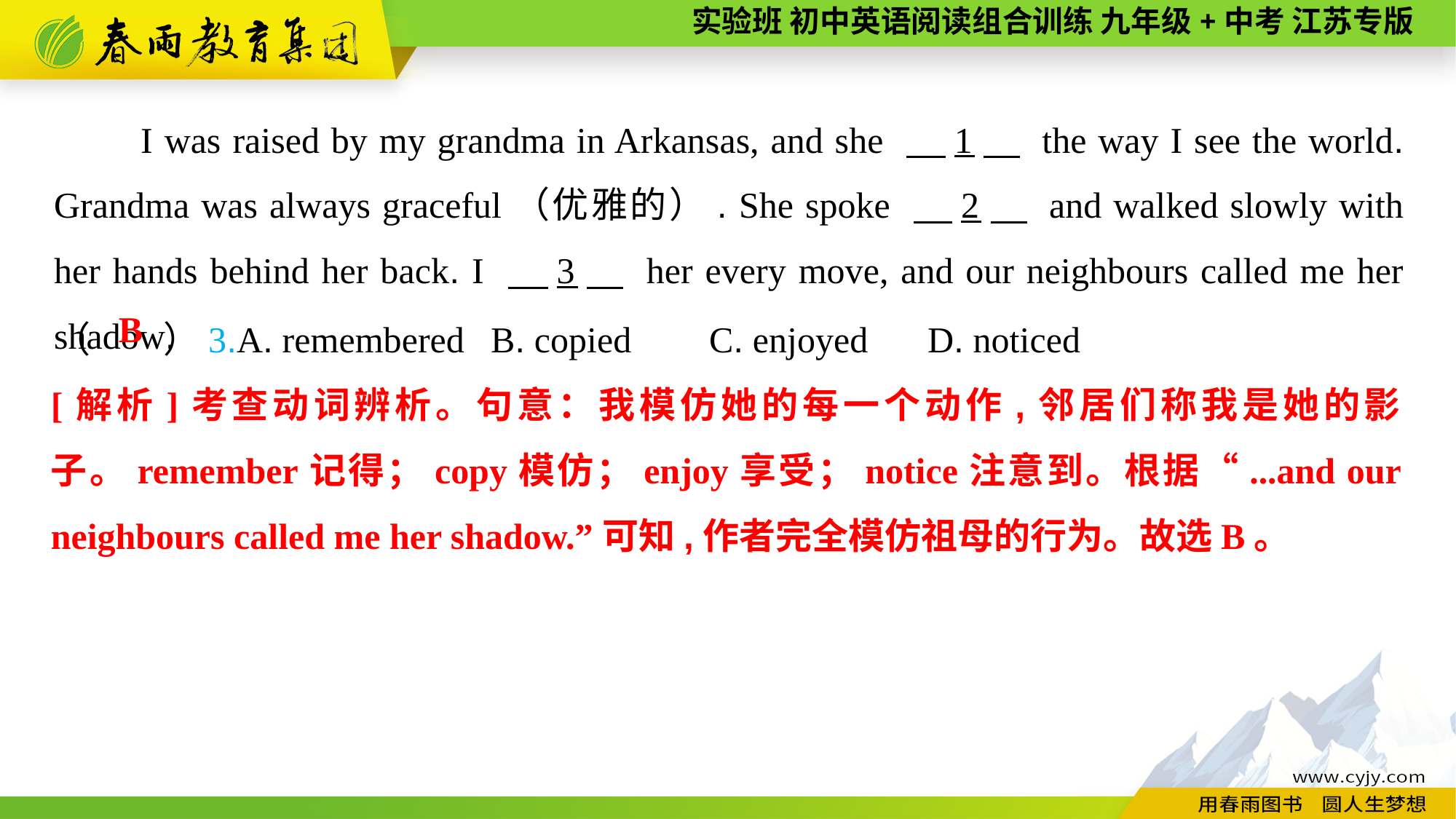

I was raised by my grandma in Arkansas, and she 　1　 the way I see the world. Grandma was always graceful（优雅的）. She spoke 　2　 and walked slowly with her hands behind her back. I 　3　 her every move, and our neighbours called me her shadow.
（　　）3.A. remembered	B. copied	C. enjoyed	D. noticed
B
[解析]考查动词辨析。句意：我模仿她的每一个动作,邻居们称我是她的影子。remember记得；copy模仿；enjoy享受；notice注意到。根据“...and our neighbours called me her shadow.”可知,作者完全模仿祖母的行为。故选B。